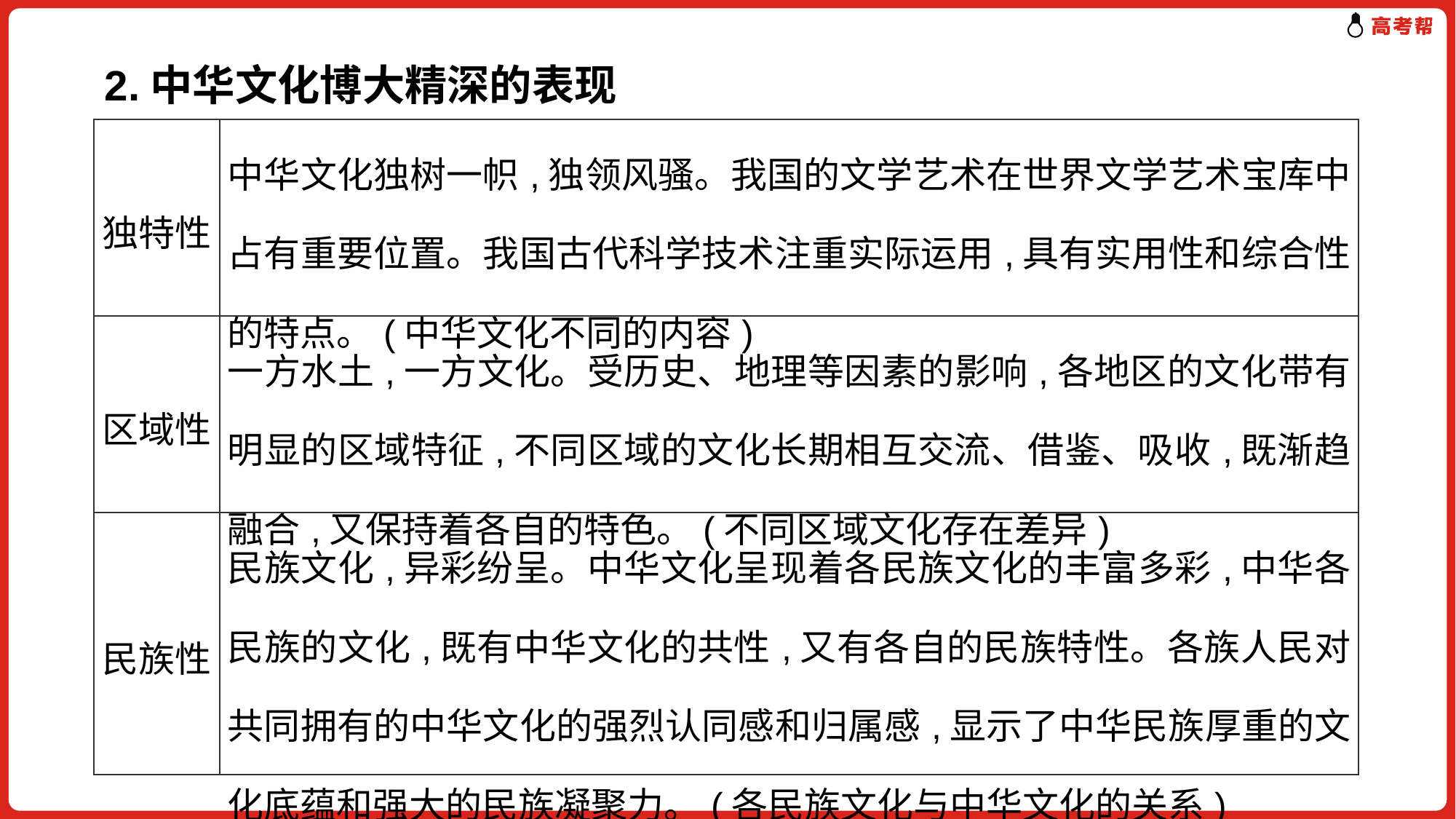

2.中华文化博大精深的表现

| 独特性 | 中华文化独树一帜,独领风骚。我国的文学艺术在世界文学艺术宝库中占有重要位置。我国古代科学技术注重实际运用,具有实用性和综合性的特点。(中华文化不同的内容) |
| --- | --- |
| 区域性 | 一方水土,一方文化。受历史、地理等因素的影响,各地区的文化带有明显的区域特征,不同区域的文化长期相互交流、借鉴、吸收,既渐趋融合,又保持着各自的特色。(不同区域文化存在差异) |
| 民族性 | 民族文化,异彩纷呈。中华文化呈现着各民族文化的丰富多彩,中华各民族的文化,既有中华文化的共性,又有各自的民族特性。各族人民对共同拥有的中华文化的强烈认同感和归属感,显示了中华民族厚重的文化底蕴和强大的民族凝聚力。(各民族文化与中华文化的关系) |